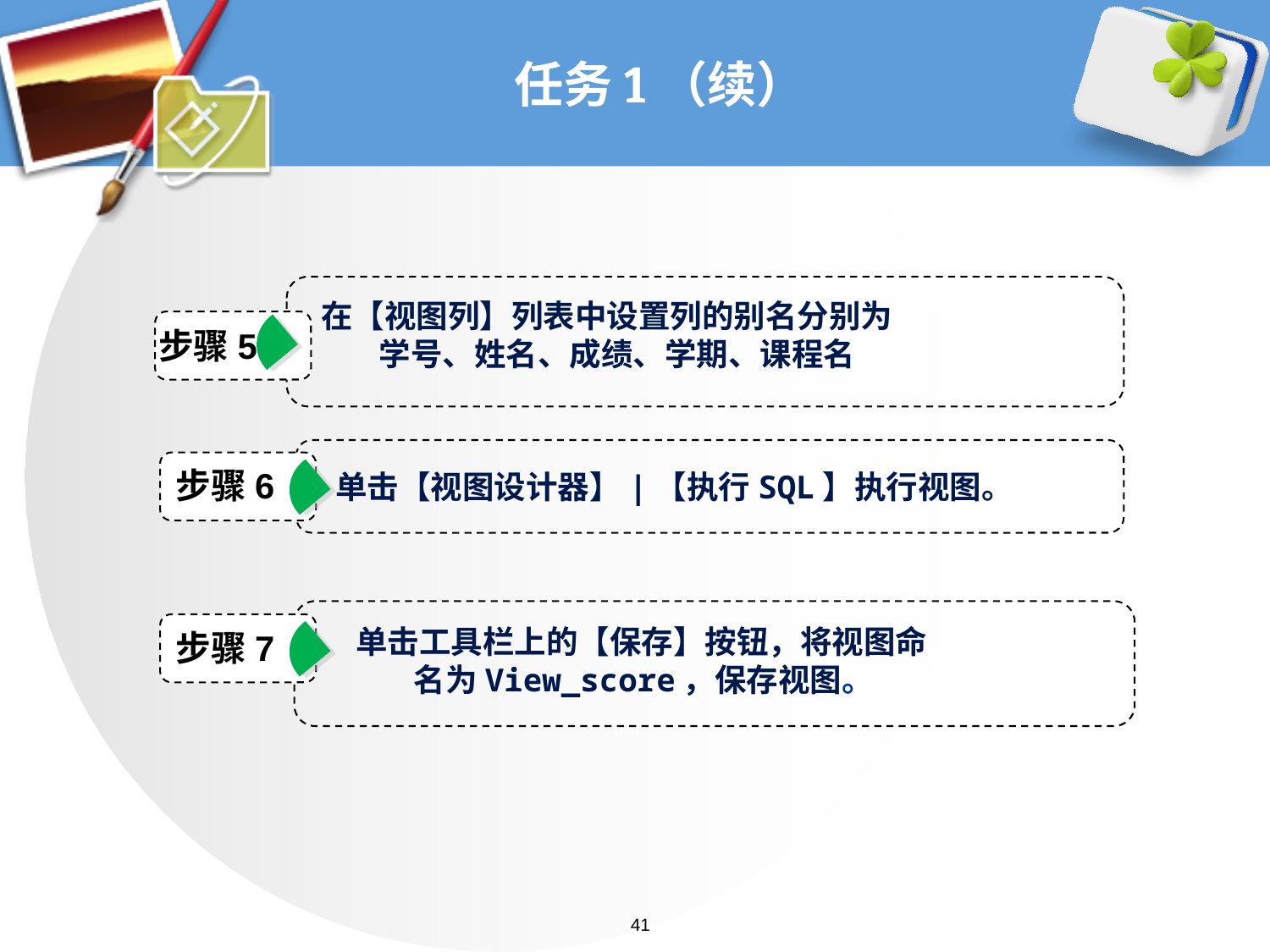

# 任务1（续）

在【视图列】列表中设置列的别名分别为
       学号、姓名、成绩、学期、课程名

步骤5

  单击【视图设计器】|【执行SQL】执行视图。

步骤6

单击工具栏上的【保存】按钮，将视图命
       名为View_score，保存视图。
步骤7

41